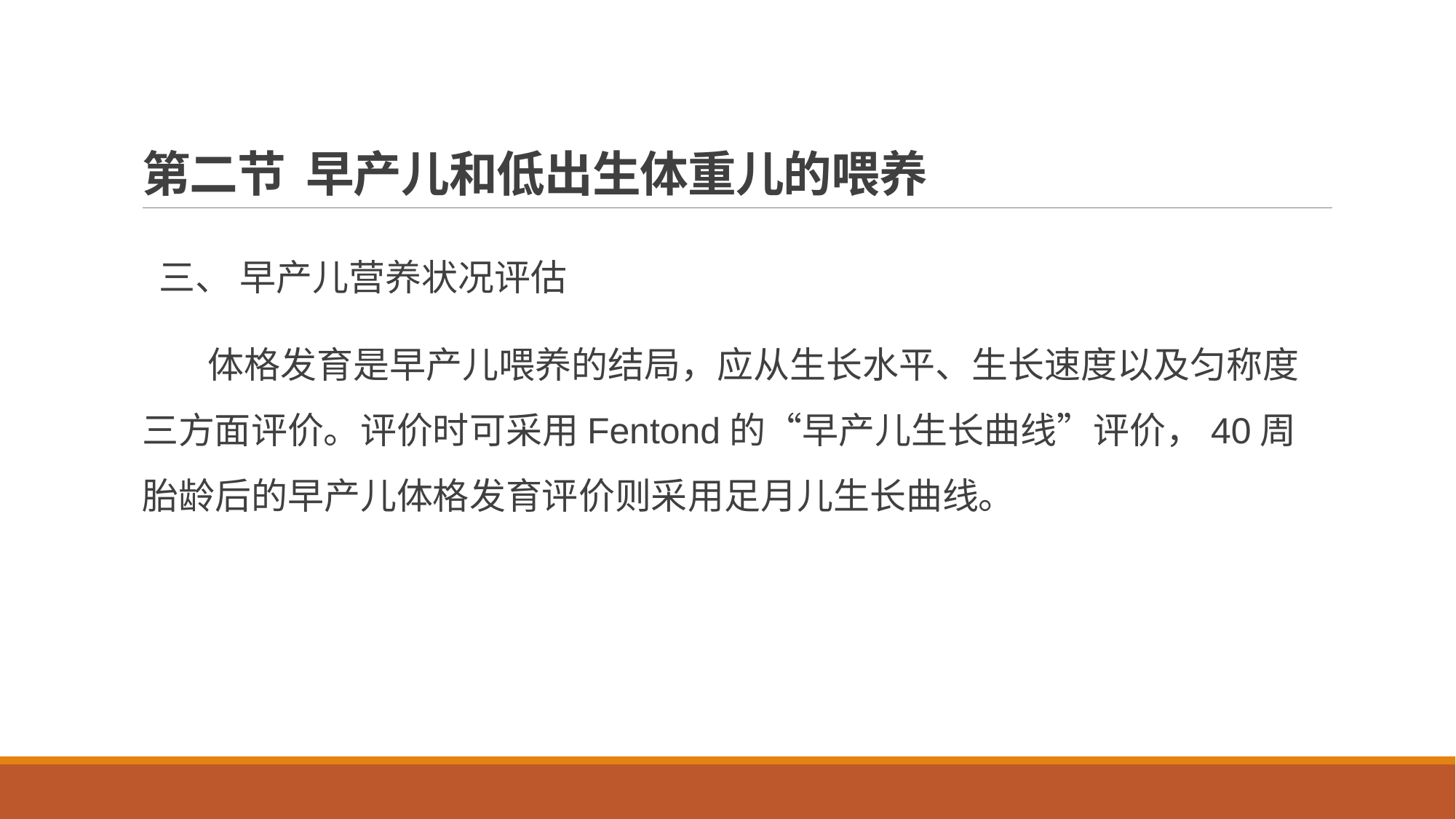

# 第二节  早产儿和低出生体重儿的喂养
 三、 早产儿营养状况评估
       体格发育是早产儿喂养的结局，应从生长水平、生长速度以及匀称度三方面评价。评价时可采用Fentond的“早产儿生长曲线”评价，40周胎龄后的早产儿体格发育评价则采用足月儿生长曲线。